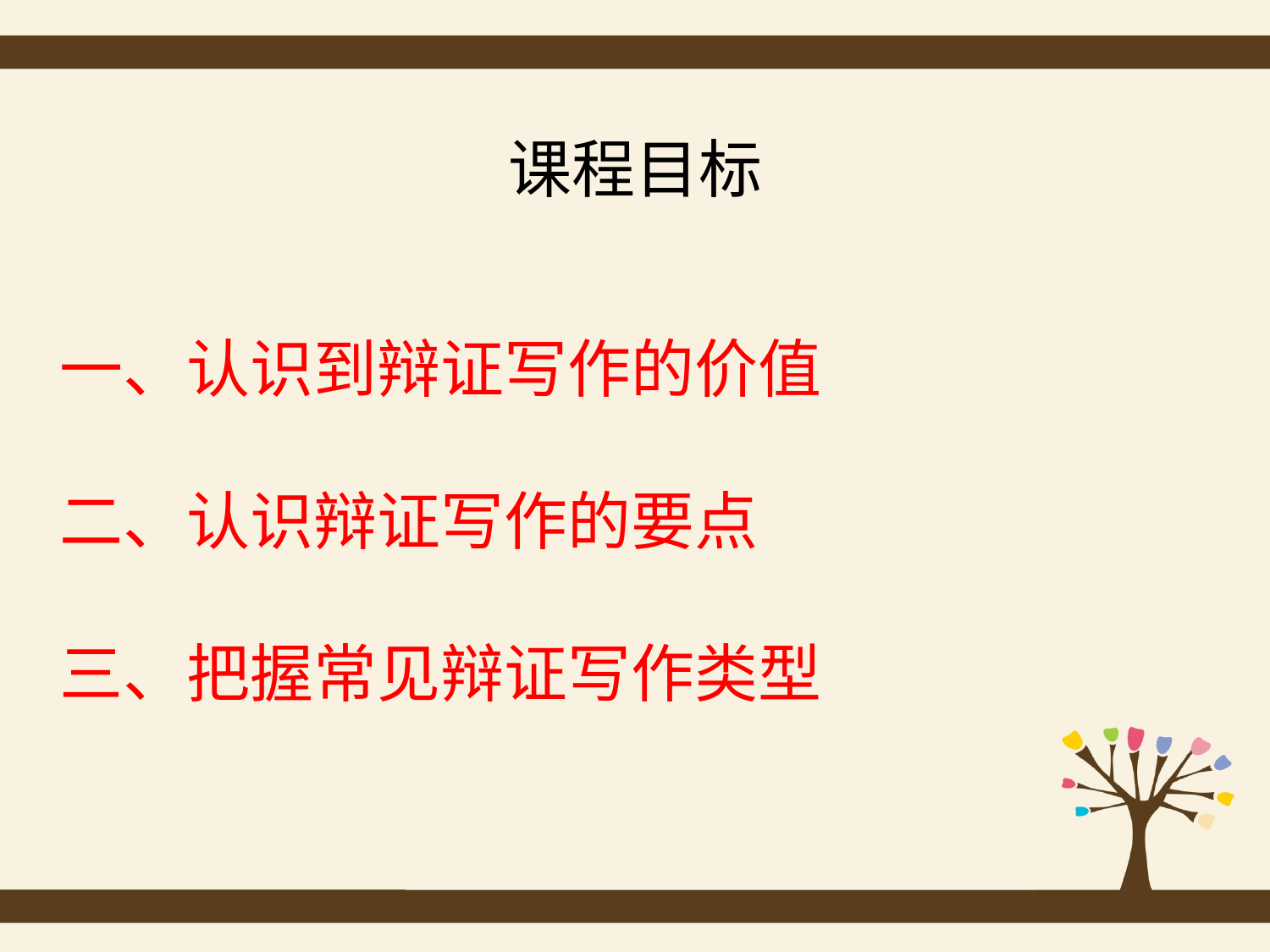

课程目标
一、认识到辩证写作的价值
二、认识辩证写作的要点
三、把握常见辩证写作类型